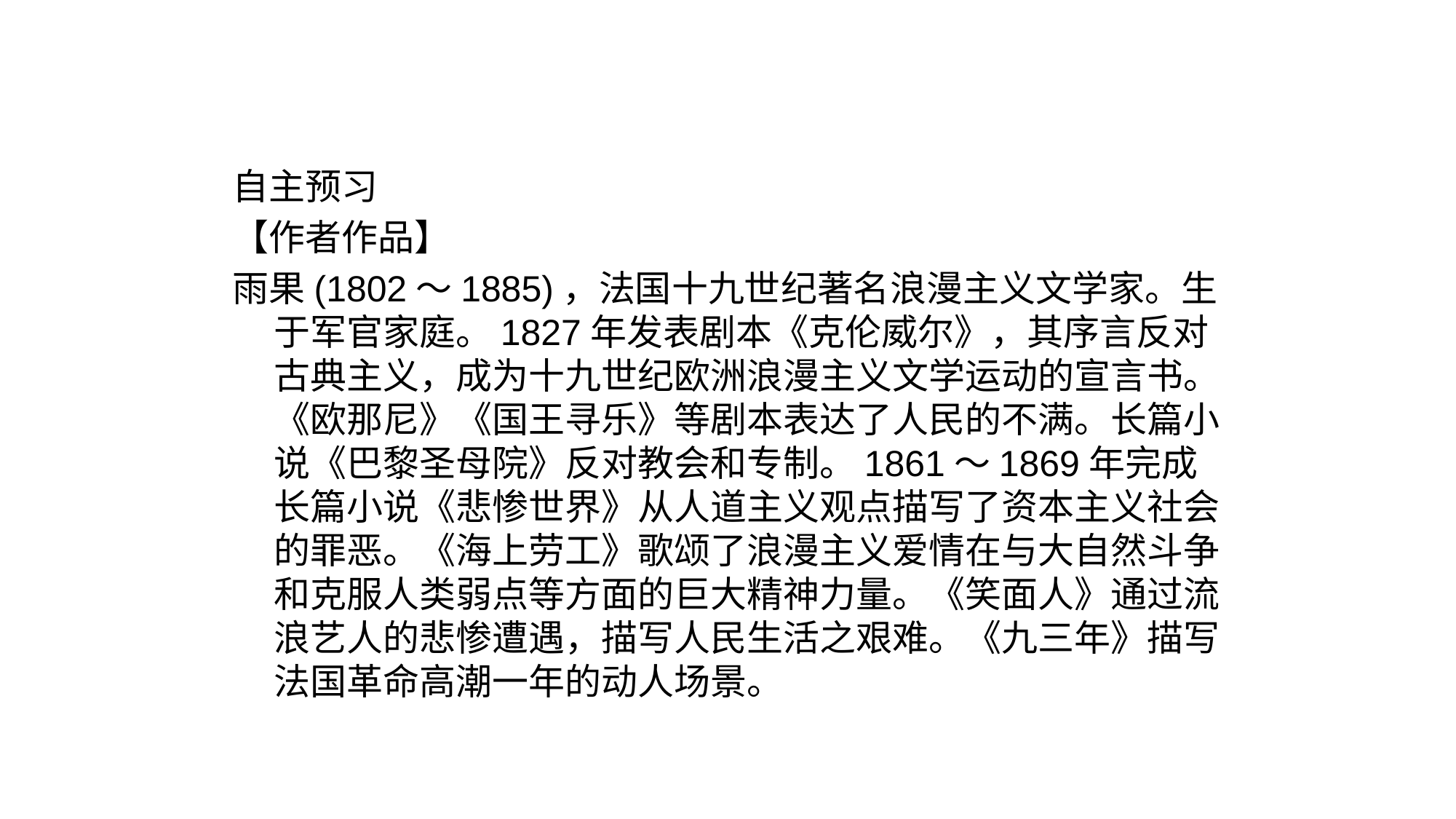

自主预习
【作者作品】
雨果(1802～1885)，法国十九世纪著名浪漫主义文学家。生于军官家庭。1827年发表剧本《克伦威尔》，其序言反对古典主义，成为十九世纪欧洲浪漫主义文学运动的宣言书。《欧那尼》《国王寻乐》等剧本表达了人民的不满。长篇小说《巴黎圣母院》反对教会和专制。1861～1869年完成长篇小说《悲惨世界》从人道主义观点描写了资本主义社会的罪恶。《海上劳工》歌颂了浪漫主义爱情在与大自然斗争和克服人类弱点等方面的巨大精神力量。《笑面人》通过流浪艺人的悲惨遭遇，描写人民生活之艰难。《九三年》描写法国革命高潮一年的动人场景。